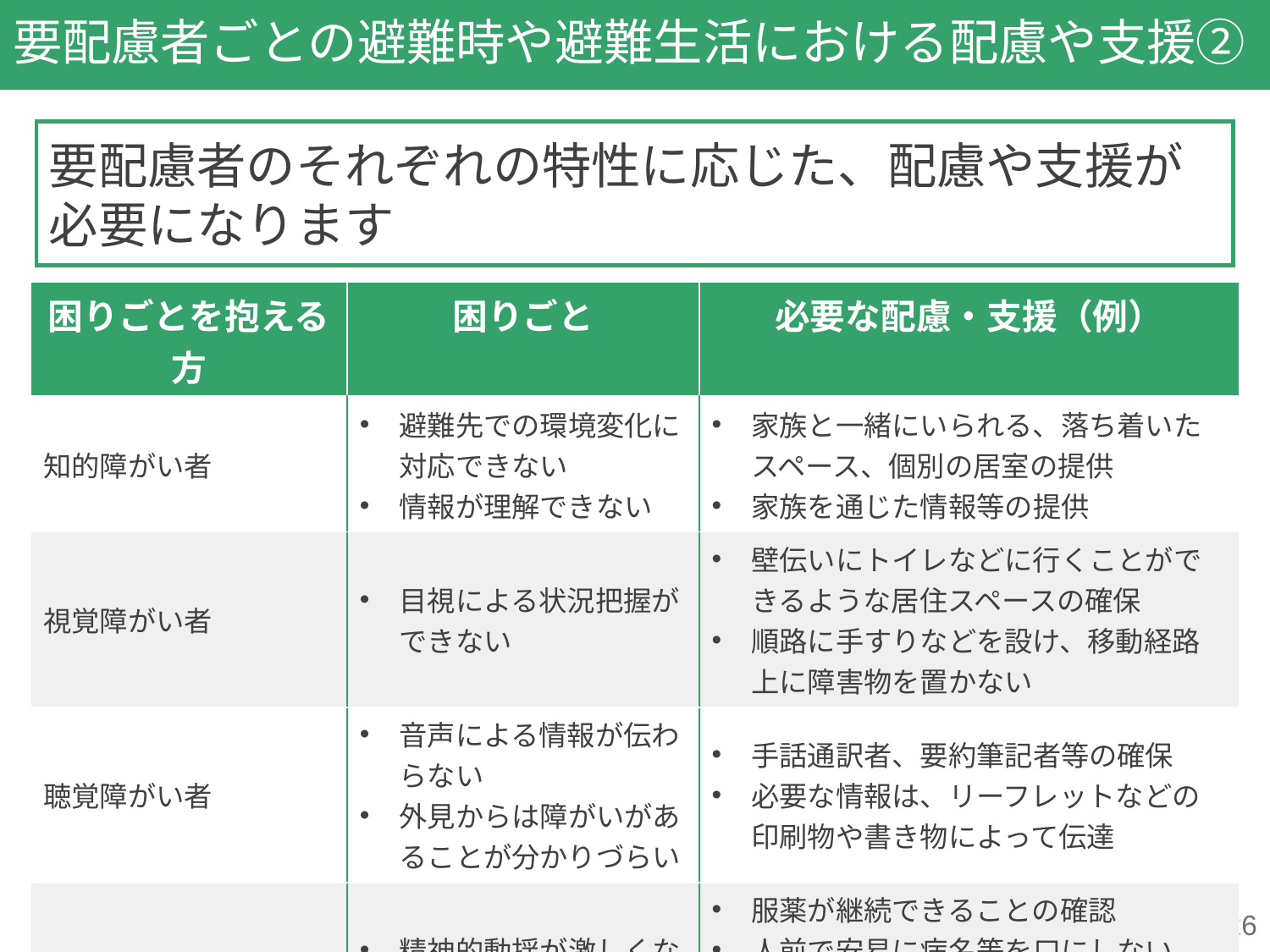

# 要配慮者ごとの避難時や避難生活における配慮や支援②
要配慮者のそれぞれの特性に応じた、配慮や支援が必要になります
| 困りごとを抱える方 | 困りごと | 必要な配慮・支援（例） |
| --- | --- | --- |
| 知的障がい者 | 避難先での環境変化に対応できない 情報が理解できない | 家族と一緒にいられる、落ち着いたスペース、個別の居室の提供 家族を通じた情報等の提供 |
| 視覚障がい者 | 目視による状況把握ができない | 壁伝いにトイレなどに行くことができるような居住スペースの確保 順路に手すりなどを設け、移動経路上に障害物を置かない |
| 聴覚障がい者 | 音声による情報が伝わらない 外見からは障がいがあることが分かりづらい | 手話通訳者、要約筆記者等の確保 必要な情報は、リーフレットなどの印刷物や書き物によって伝達 |
| 精神障がい者 | 精神的動揺が激しくなる場合がある | 服薬が継続できることの確認 人前で安易に病名等を口にしない こころのケアチームの巡回や精神科医の診察が受けられるよう調整 |
26